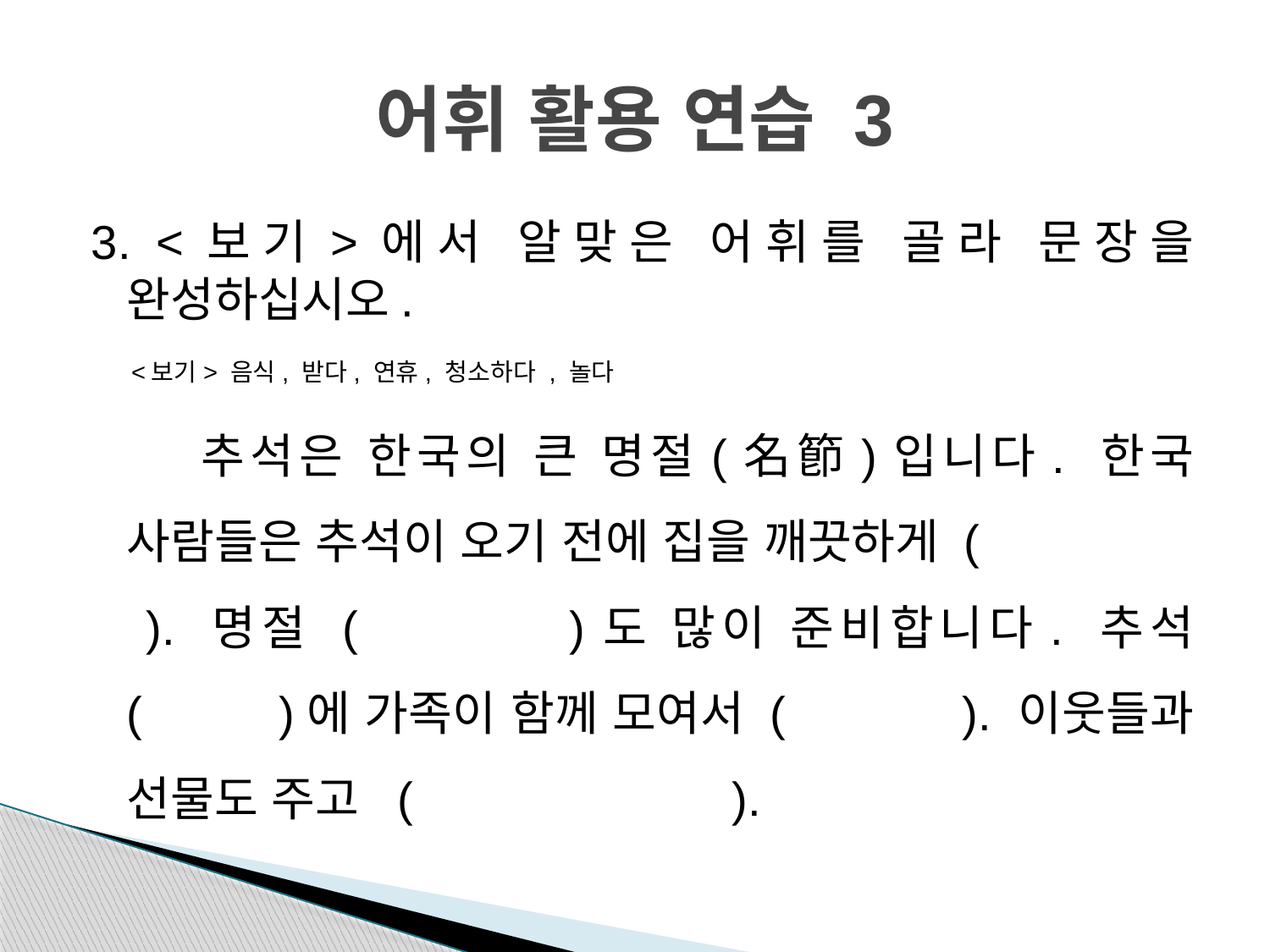

# 어휘 활용 연습 3
3. <보기>에서 알맞은 어휘를 골라 문장을 완성하십시오.
   <보기> 음식, 받다, 연휴, 청소하다 , 놀다
     추석은 한국의 큰 명절(名節)입니다. 한국 사람들은 추석이 오기 전에 집을 깨끗하게 (                  ). 명절 (           )도 많이 준비합니다. 추석 (          )에 가족이 함께 모여서 (             ). 이웃들과 선물도 주고  (                        ).